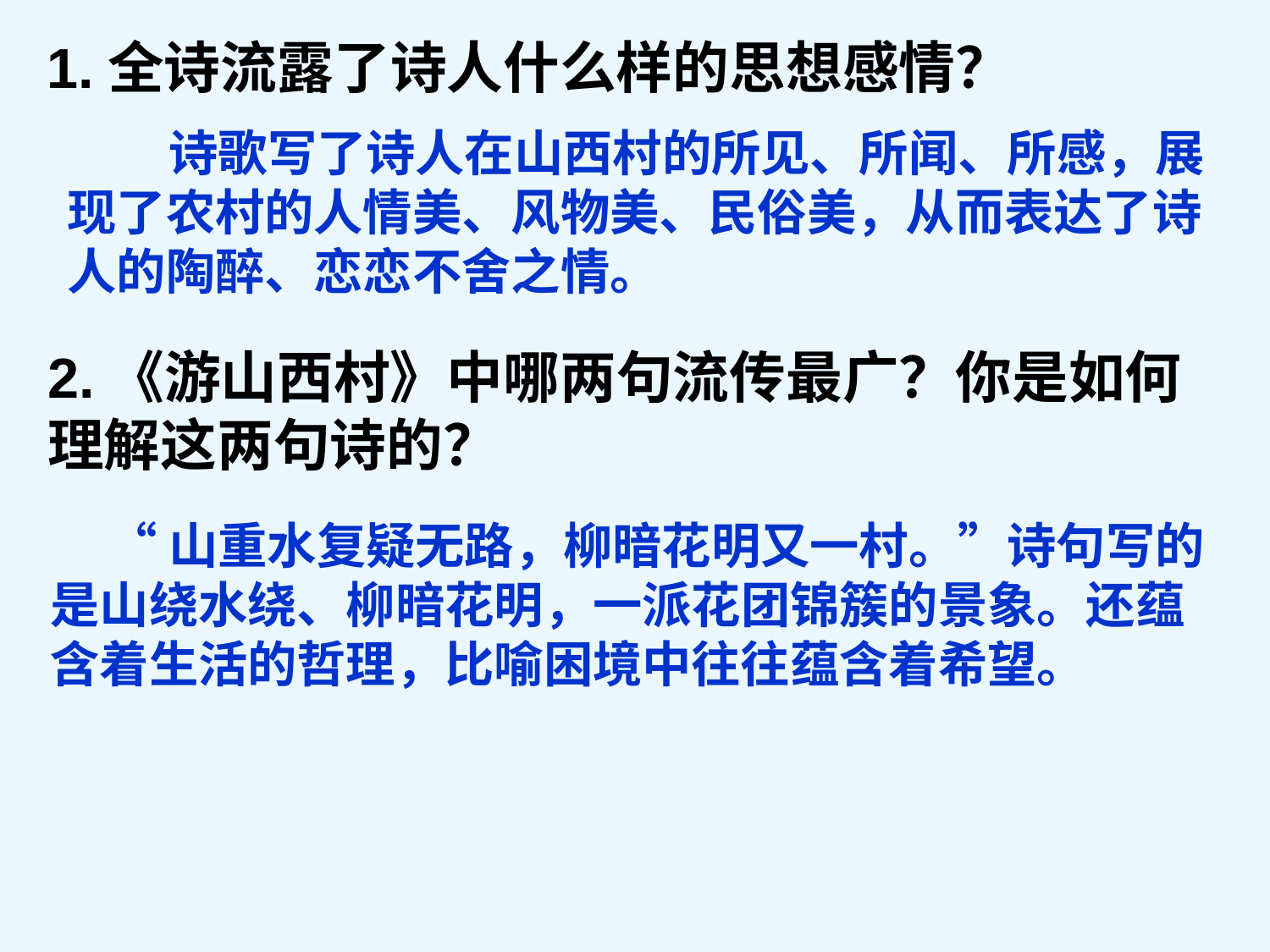

1.全诗流露了诗人什么样的思想感情？
        诗歌写了诗人在山西村的所见、所闻、所感，展现了农村的人情美、风物美、民俗美，从而表达了诗人的陶醉、恋恋不舍之情。
2.《游山西村》中哪两句流传最广？你是如何理解这两句诗的？
      “山重水复疑无路，柳暗花明又一村。”诗句写的是山绕水绕、柳暗花明，一派花团锦簇的景象。还蕴含着生活的哲理，比喻困境中往往蕴含着希望。